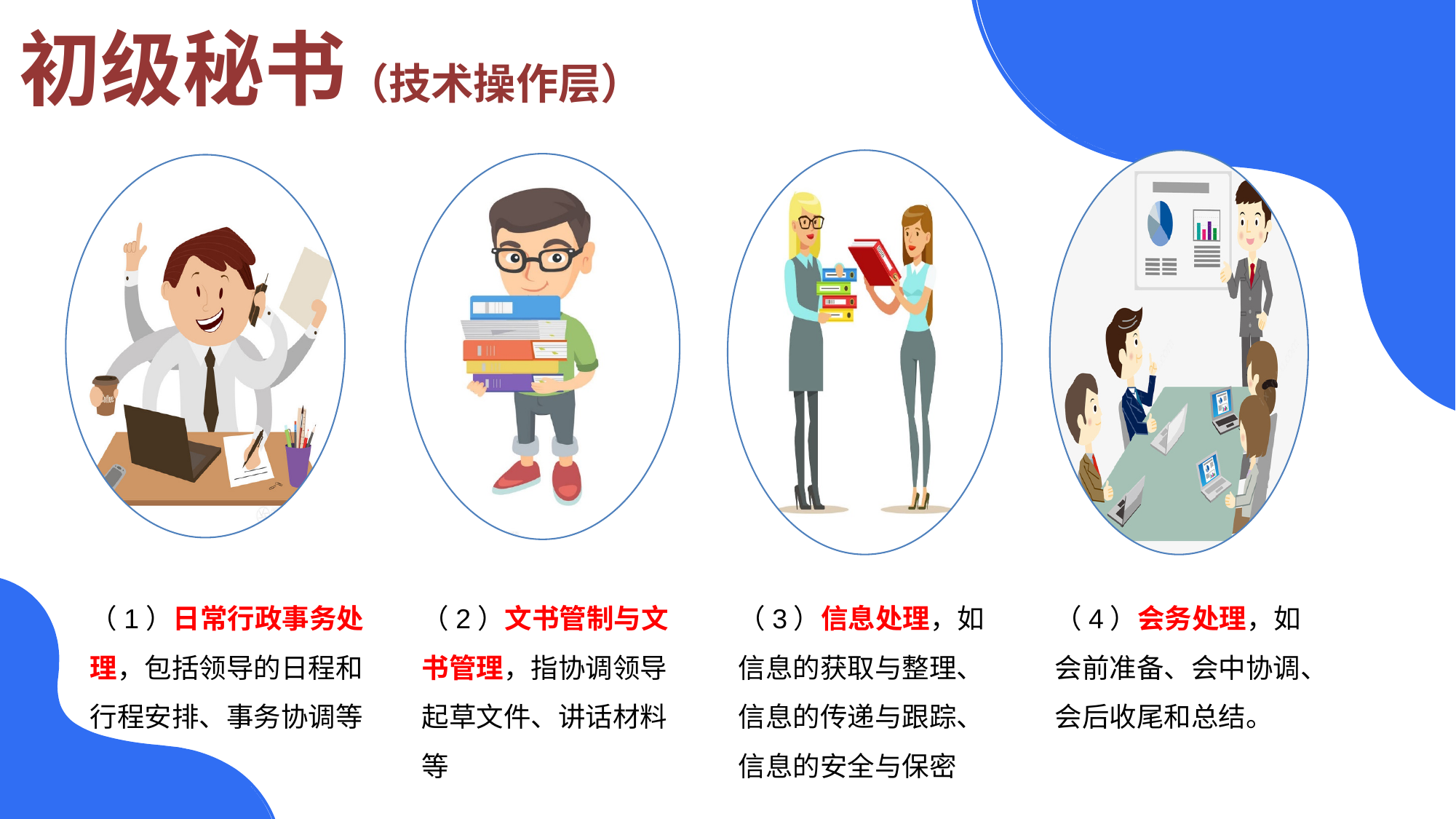

初级秘书（技术操作层）

（1）日常行政事务处理，包括领导的日程和行程安排、事务协调等
（2）文书管制与文书管理，指协调领导起草文件、讲话材料等
（3）信息处理，如信息的获取与整理、信息的传递与跟踪、信息的安全与保密
（4）会务处理，如会前准备、会中协调、会后收尾和总结。